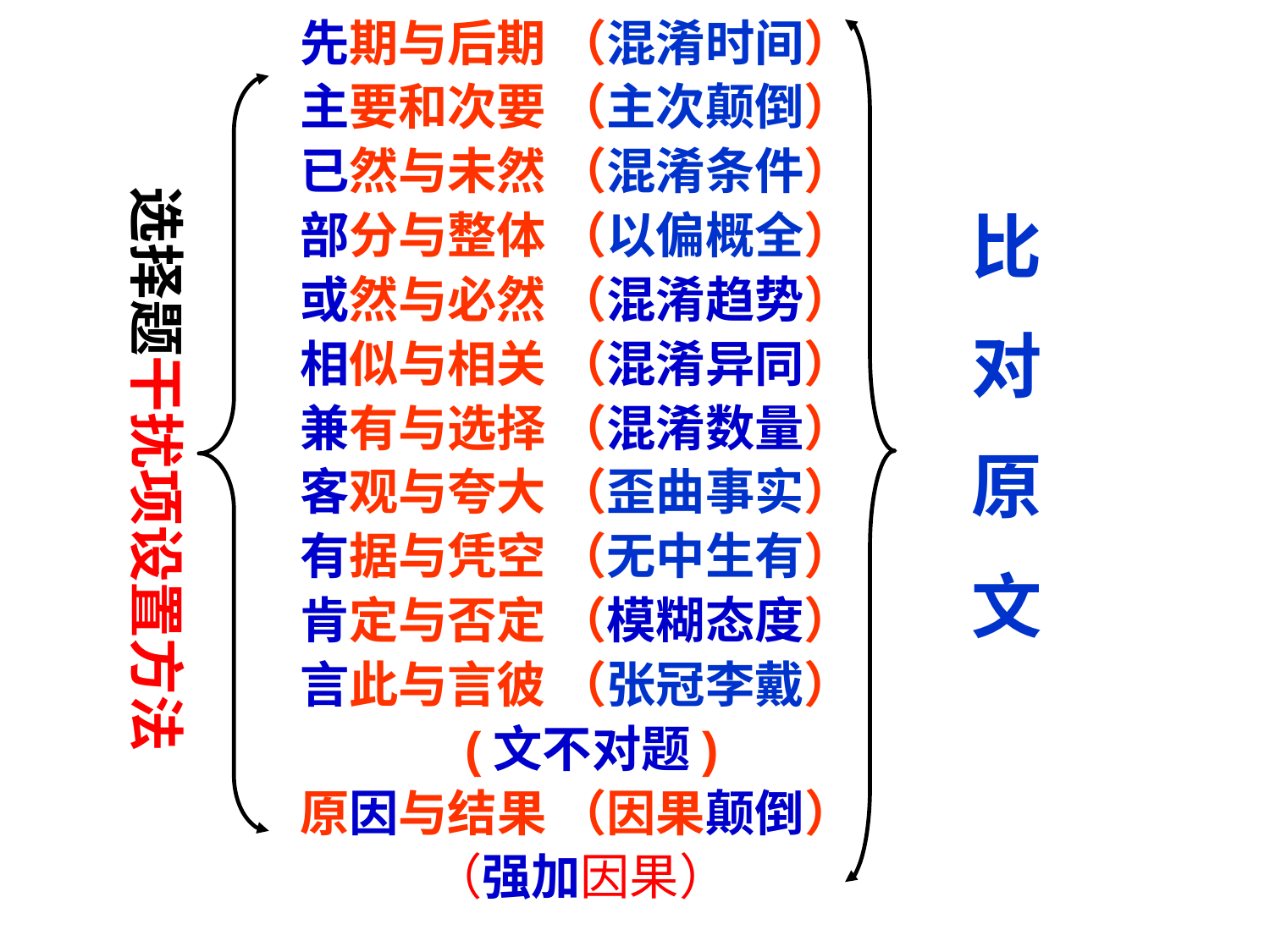

先期与后期 （混淆时间）
主要和次要 （主次颠倒）
已然与未然 （混淆条件）
部分与整体 （以偏概全）
或然与必然 （混淆趋势）
相似与相关 （混淆异同）
兼有与选择 （混淆数量）
客观与夸大 （歪曲事实）
有据与凭空 （无中生有）
肯定与否定 （模糊态度）
言此与言彼 （张冠李戴）
            (文不对题)
原因与结果 （因果颠倒）
           （强加因果）

选择题干扰项设置方法
比
对
原
文